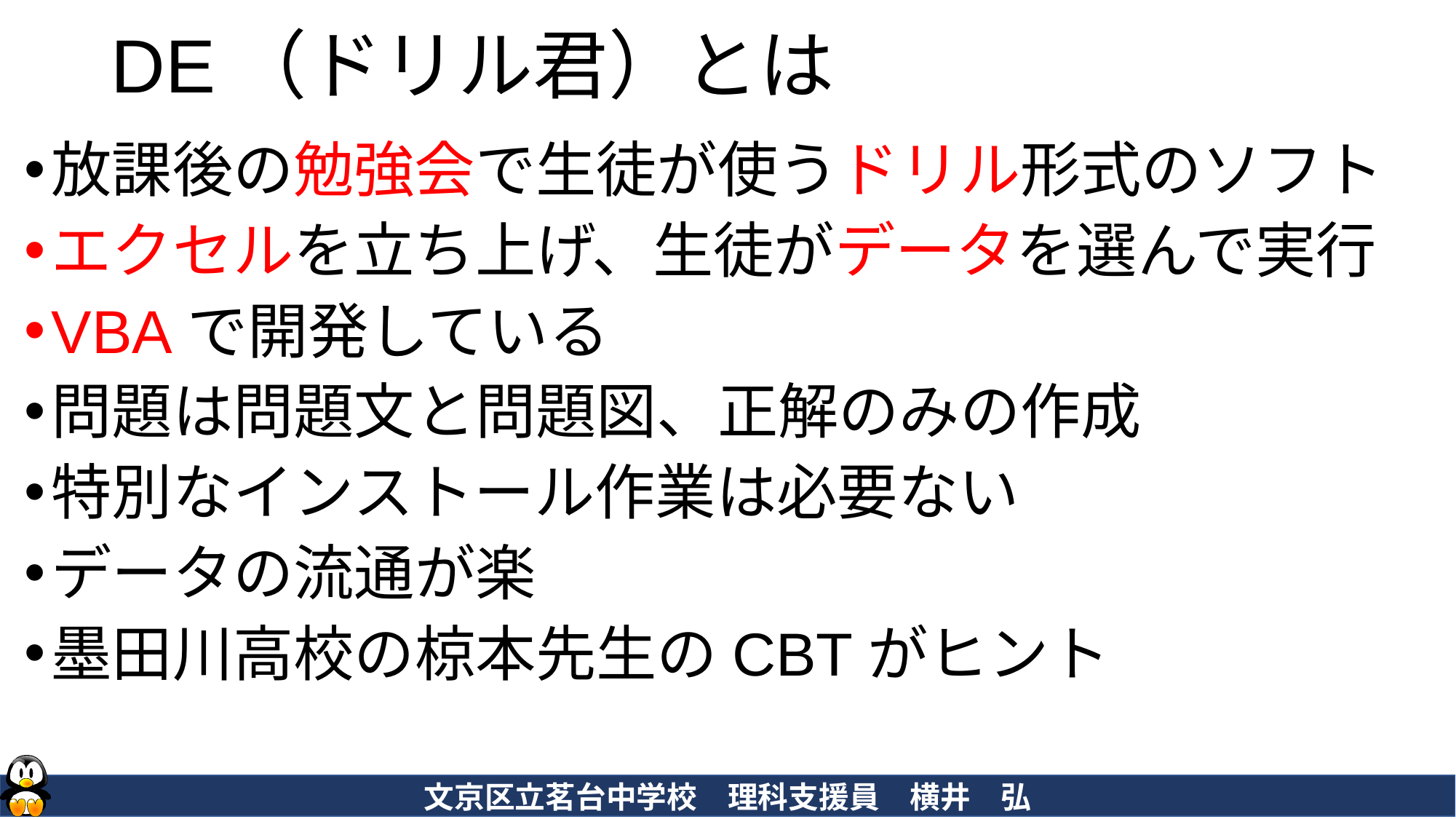

# DE（ドリル君）とは
放課後の勉強会で生徒が使うドリル形式のソフト
エクセルを立ち上げ、生徒がデータを選んで実行
VBAで開発している
問題は問題文と問題図、正解のみの作成
特別なインストール作業は必要ない
データの流通が楽
墨田川高校の椋本先生のCBTがヒント